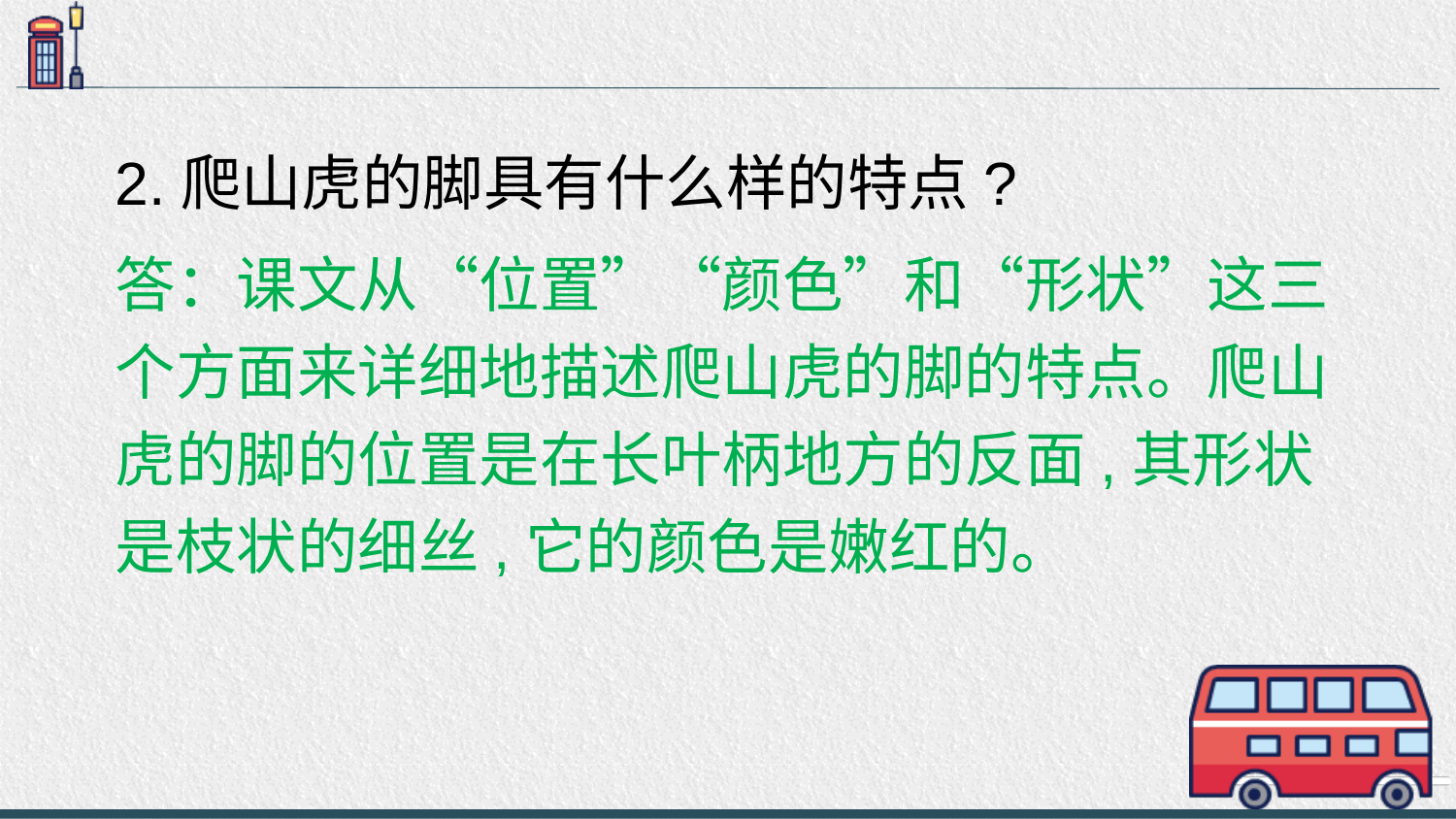

2.爬山虎的脚具有什么样的特点?
答：课文从“位置”“颜色”和“形状”这三个方面来详细地描述爬山虎的脚的特点。爬山虎的脚的位置是在长叶柄地方的反面,其形状是枝状的细丝,它的颜色是嫩红的。